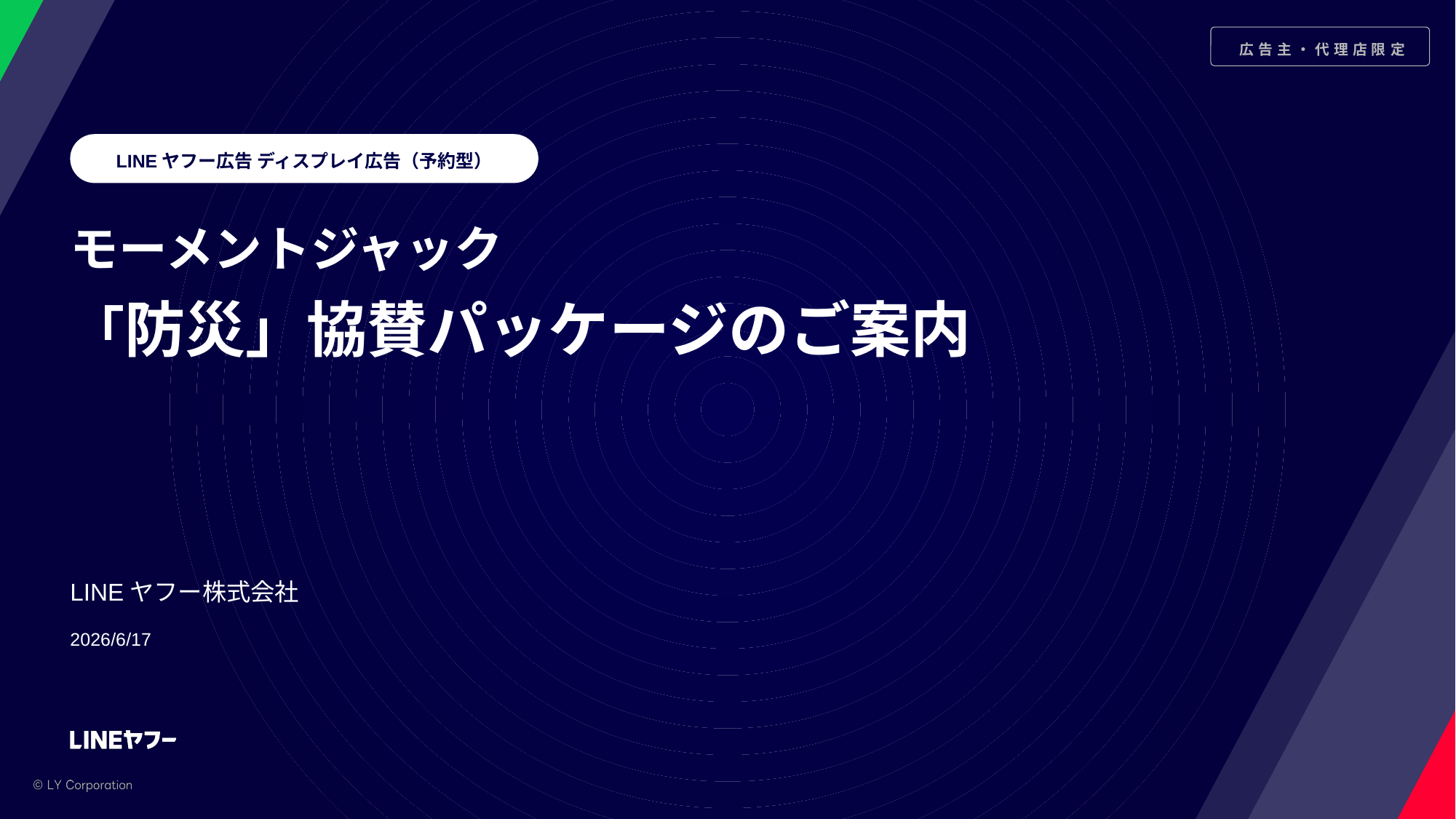

LINEヤフー広告 ディスプレイ広告（予約型）
モーメントジャック
「防災」協賛パッケージのご案内
LINEヤフー株式会社
2026/6/17